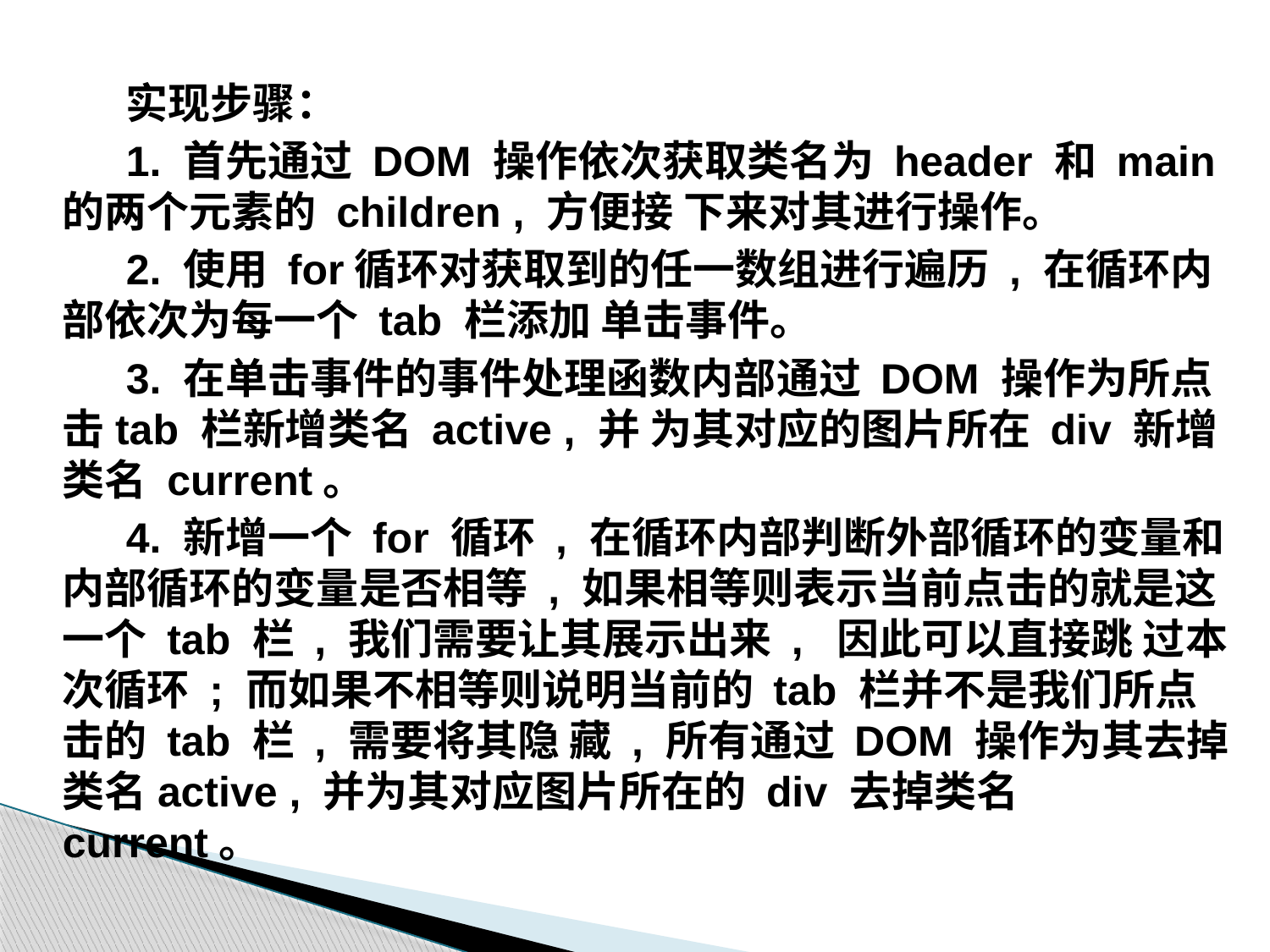

实现步骤：
1. 首先通过 DOM 操作依次获取类名为 header 和 main 的两个元素的 children , 方便接 下来对其进行操作。
2. 使用 for循环对获取到的任一数组进行遍历 , 在循环内部依次为每一个 tab 栏添加 单击事件。
3. 在单击事件的事件处理函数内部通过 DOM 操作为所点击tab 栏新增类名 active , 并 为其对应的图片所在 div 新增类名 current。
4. 新增一个 for 循环 , 在循环内部判断外部循环的变量和内部循环的变量是否相等 , 如果相等则表示当前点击的就是这一个 tab 栏 , 我们需要让其展示出来 ,  因此可以直接跳 过本次循环 ; 而如果不相等则说明当前的 tab 栏并不是我们所点击的 tab 栏 , 需要将其隐 藏 , 所有通过 DOM 操作为其去掉类名active , 并为其对应图片所在的 div 去掉类名 current。